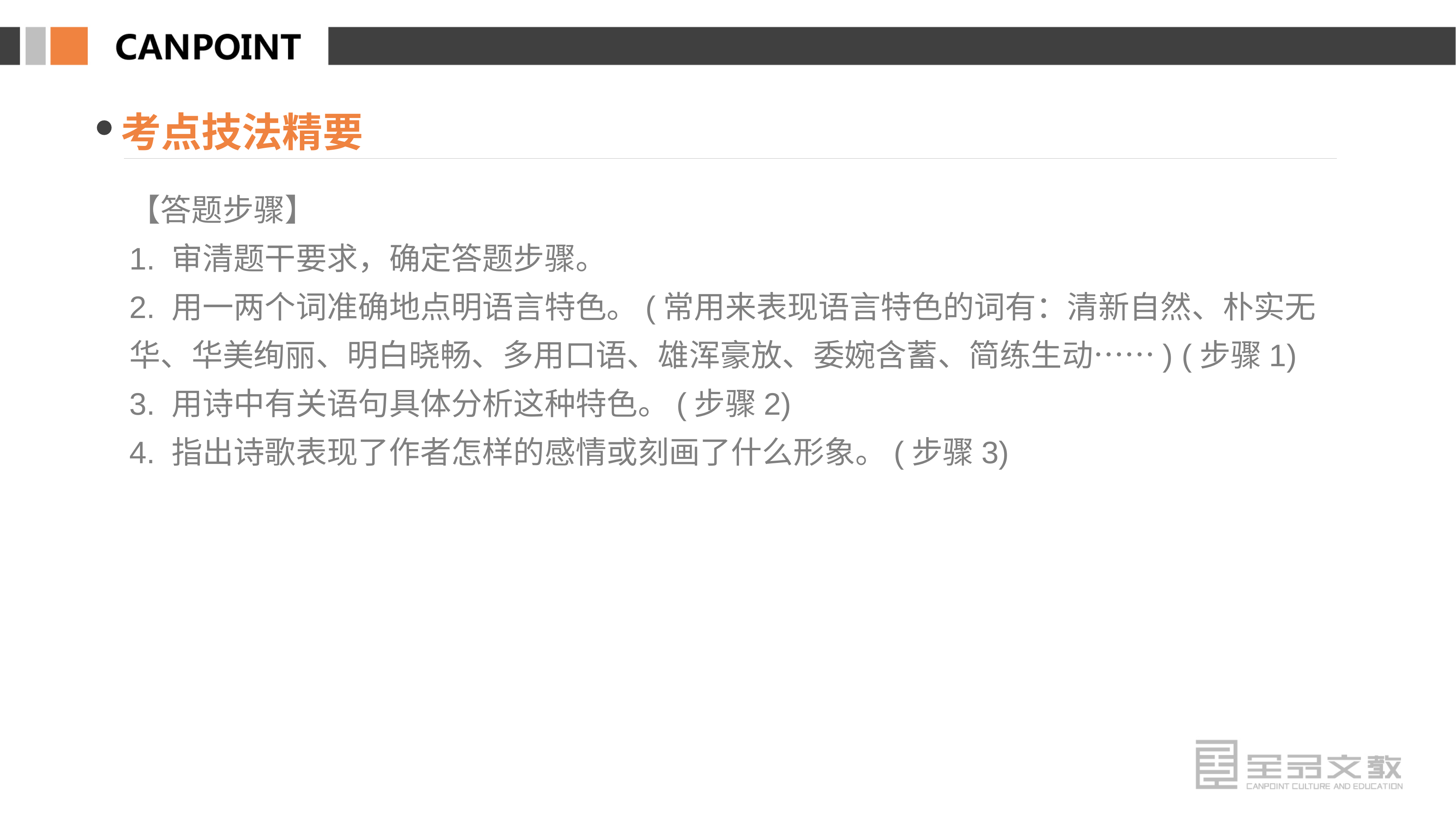

考点技法精要

【答题步骤】
1. 审清题干要求，确定答题步骤。
2. 用一两个词准确地点明语言特色。(常用来表现语言特色的词有：清新自然、朴实无华、华美绚丽、明白晓畅、多用口语、雄浑豪放、委婉含蓄、简练生动……) (步骤1)
3. 用诗中有关语句具体分析这种特色。(步骤2)
4. 指出诗歌表现了作者怎样的感情或刻画了什么形象。(步骤3)